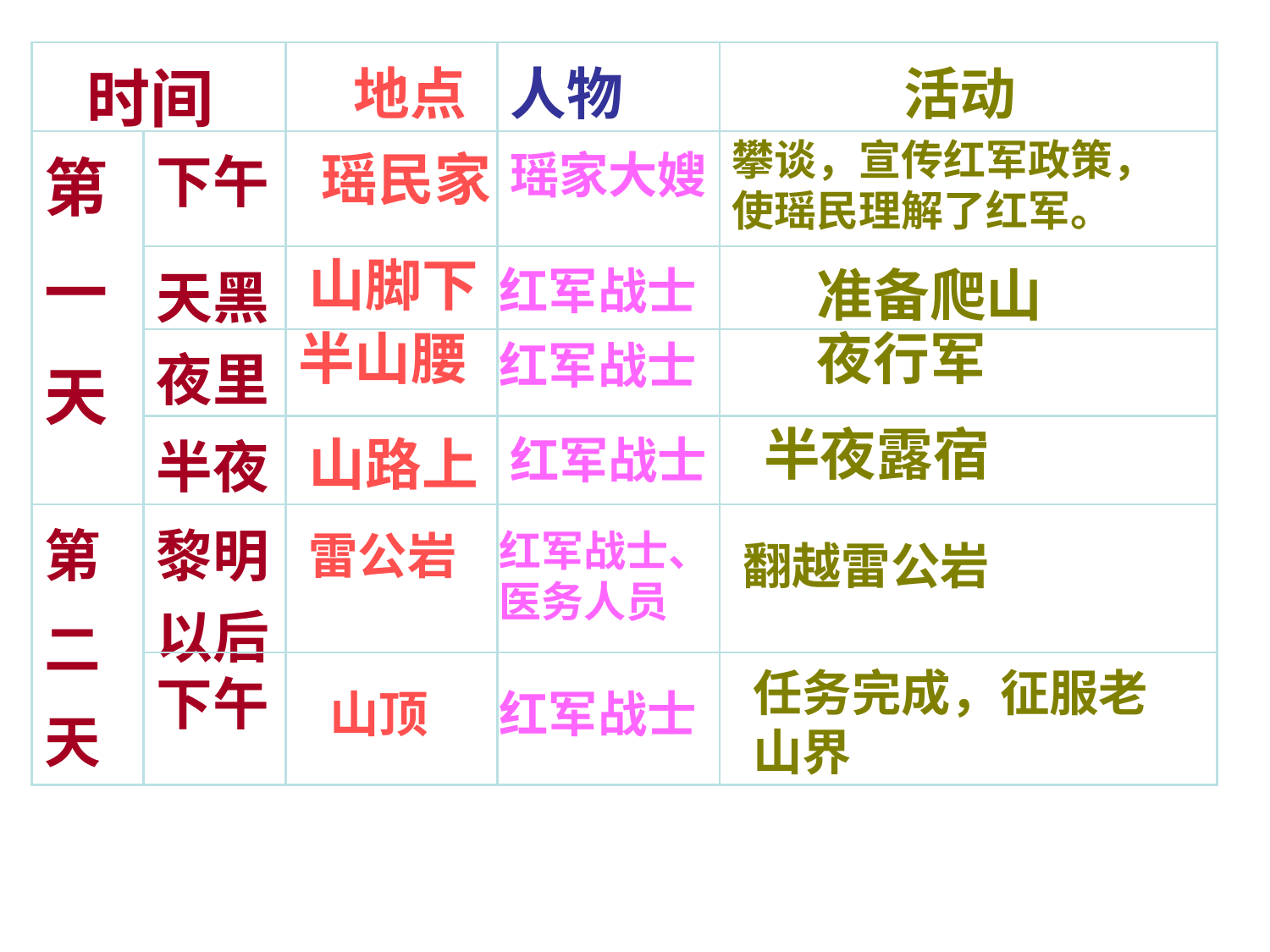

| 时间 |  | 地点 | 人物 | 活动 |
| --- | --- | --- | --- | --- |
| 第 一 天 | 下午 |  |  |  |
|  | 天黑 |  |  |  |
|  | 夜里 |  |  |  |
|  | 半夜 |  |  |  |
| 第 二 天 | 黎明以后 |  |  |  |
|  | 下午 |  |  |  |
攀谈，宣传红军政策，使瑶民理解了红军。
 瑶民家
瑶家大嫂
山脚下
红军战士
准备爬山
半山腰
夜行军
红军战士

半夜露宿
山路上
红军战士

雷公岩
红军战士、医务人员
翻越雷公岩

任务完成，征服老山界
山顶
红军战士